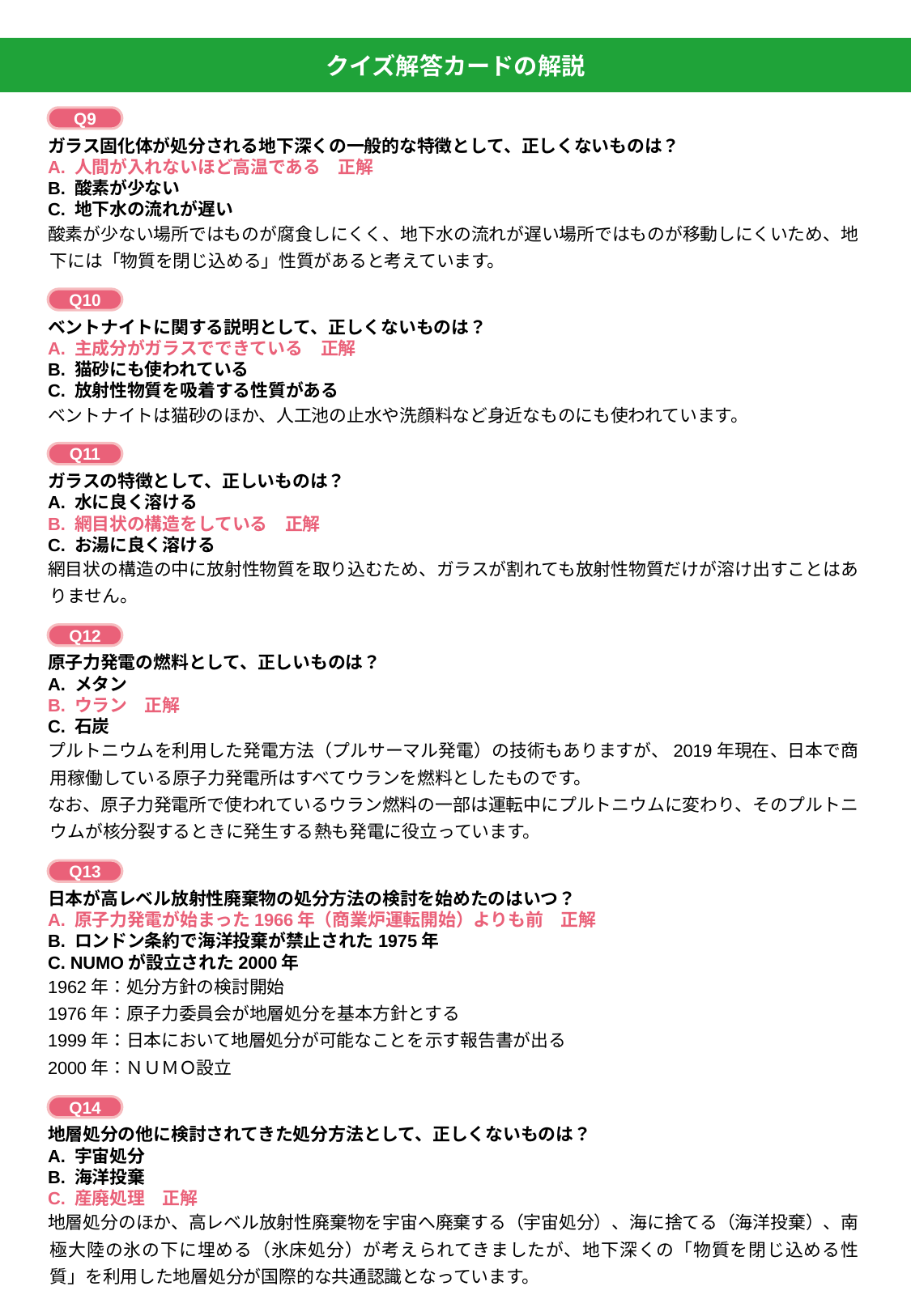

クイズ解答カードの解説
Q9
ガラス固化体が処分される地下深くの一般的な特徴として、正しくないものは？
A. 人間が入れないほど高温である　正解
B. 酸素が少ない
C. 地下水の流れが遅い
酸素が少ない場所ではものが腐食しにくく、地下水の流れが遅い場所ではものが移動しにくいため、地下には「物質を閉じ込める」性質があると考えています。
Q10
ベントナイトに関する説明として、正しくないものは？
A. 主成分がガラスでできている　正解
B. 猫砂にも使われている
C. 放射性物質を吸着する性質がある
ベントナイトは猫砂のほか、人工池の止水や洗顔料など身近なものにも使われています。
Q11
ガラスの特徴として、正しいものは？
A. 水に良く溶ける
B. 網目状の構造をしている　正解
C. お湯に良く溶ける
網目状の構造の中に放射性物質を取り込むため、ガラスが割れても放射性物質だけが溶け出すことはありません。
Q12
原子力発電の燃料として、正しいものは？
A. メタン
B. ウラン　正解
C. 石炭
プルトニウムを利用した発電方法（プルサーマル発電）の技術もありますが、2019年現在、日本で商用稼働している原子力発電所はすべてウランを燃料としたものです。
なお、原子力発電所で使われているウラン燃料の一部は運転中にプルトニウムに変わり、そのプルトニウムが核分裂するときに発生する熱も発電に役立っています。
Q13
日本が高レベル放射性廃棄物の処分方法の検討を始めたのはいつ？
A. 原子力発電が始まった1966年（商業炉運転開始）よりも前　正解
B. ロンドン条約で海洋投棄が禁止された1975年
C. NUMOが設立された2000年
1962年：処分方針の検討開始
1976年：原子力委員会が地層処分を基本方針とする
1999年：日本において地層処分が可能なことを示す報告書が出る
2000年：ＮＵＭＯ設立
Q14
地層処分の他に検討されてきた処分方法として、正しくないものは？
A. 宇宙処分
B. 海洋投棄
C. 産廃処理　正解
地層処分のほか、高レベル放射性廃棄物を宇宙へ廃棄する（宇宙処分）、海に捨てる（海洋投棄）、南極大陸の氷の下に埋める（氷床処分）が考えられてきましたが、地下深くの「物質を閉じ込める性質」を利用した地層処分が国際的な共通認識となっています。